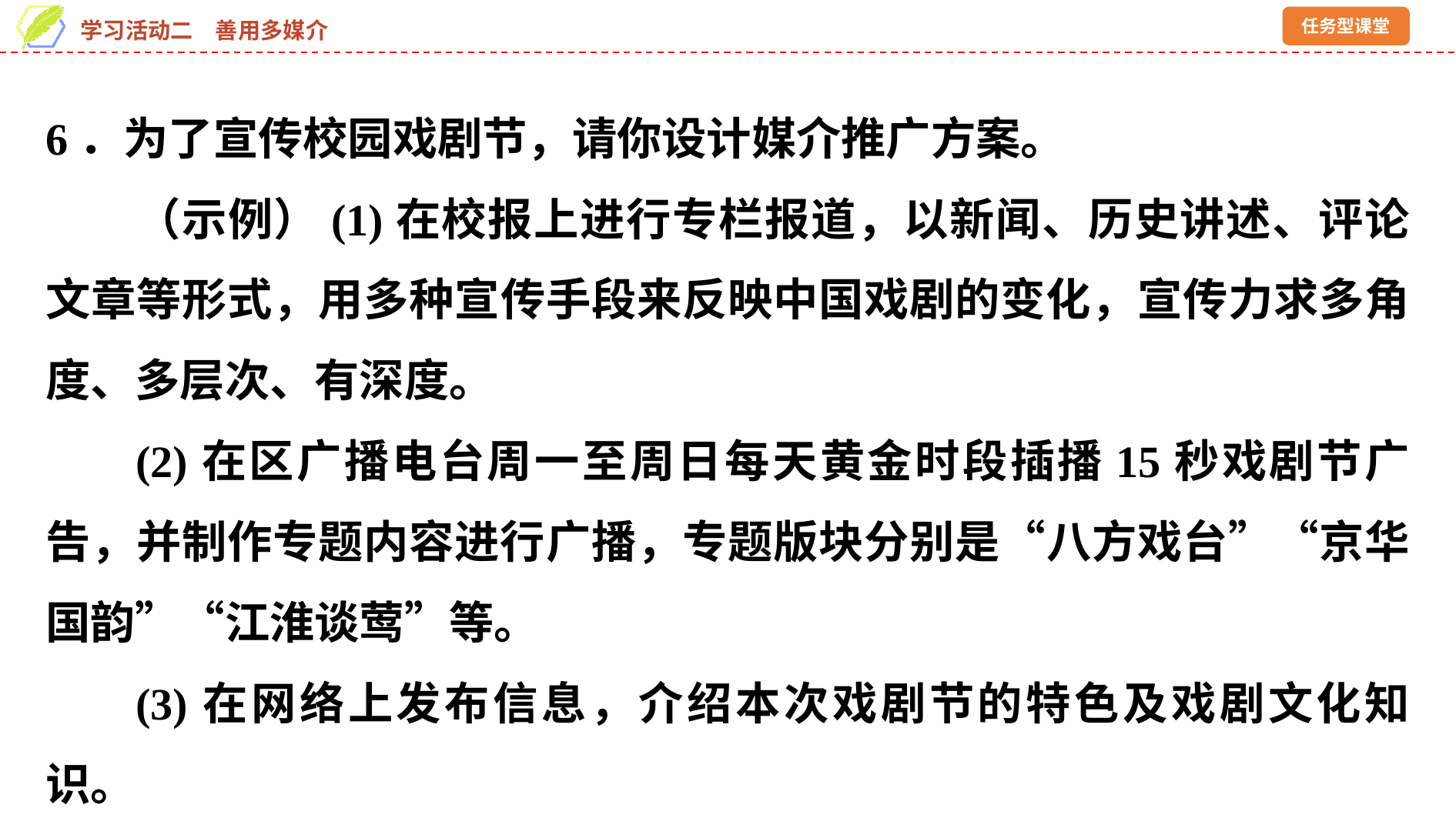

6．为了宣传校园戏剧节，请你设计媒介推广方案。
（示例）(1)在校报上进行专栏报道，以新闻、历史讲述、评论文章等形式，用多种宣传手段来反映中国戏剧的变化，宣传力求多角度、多层次、有深度。
(2)在区广播电台周一至周日每天黄金时段插播15秒戏剧节广告，并制作专题内容进行广播，专题版块分别是“八方戏台”“京华国韵”“江淮谈莺”等。
(3)在网络上发布信息，介绍本次戏剧节的特色及戏剧文化知识。